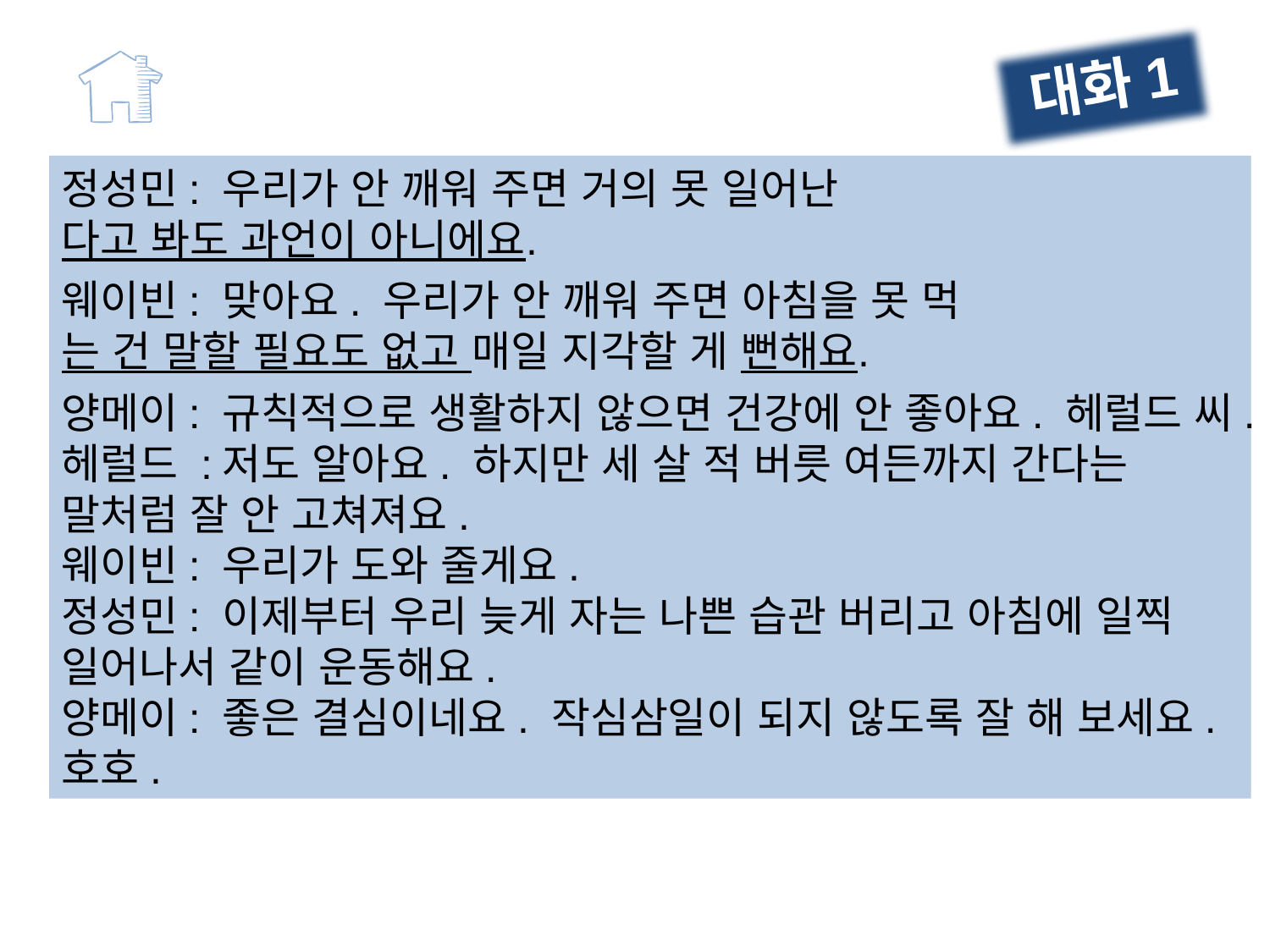

대화1

정성민: 우리가 안 깨워 주면 거의 못 일어난다고 봐도 과언이 아니에요.
웨이빈: 맞아요. 우리가 안 깨워 주면 아침을 못 먹는 건 말할 필요도 없고 매일 지각할 게 뻔해요.
양메이: 규칙적으로 생활하지 않으면 건강에 안 좋아요. 헤럴드 씨.
헤럴드 :저도 알아요. 하지만 세 살 적 버릇 여든까지 간다는 말처럼 잘 안 고쳐져요.
웨이빈: 우리가 도와 줄게요.
정성민: 이제부터 우리 늦게 자는 나쁜 습관 버리고 아침에 일찍 일어나서 같이 운동해요.
양메이: 좋은 결심이네요. 작심삼일이 되지 않도록 잘 해 보세요. 호호.